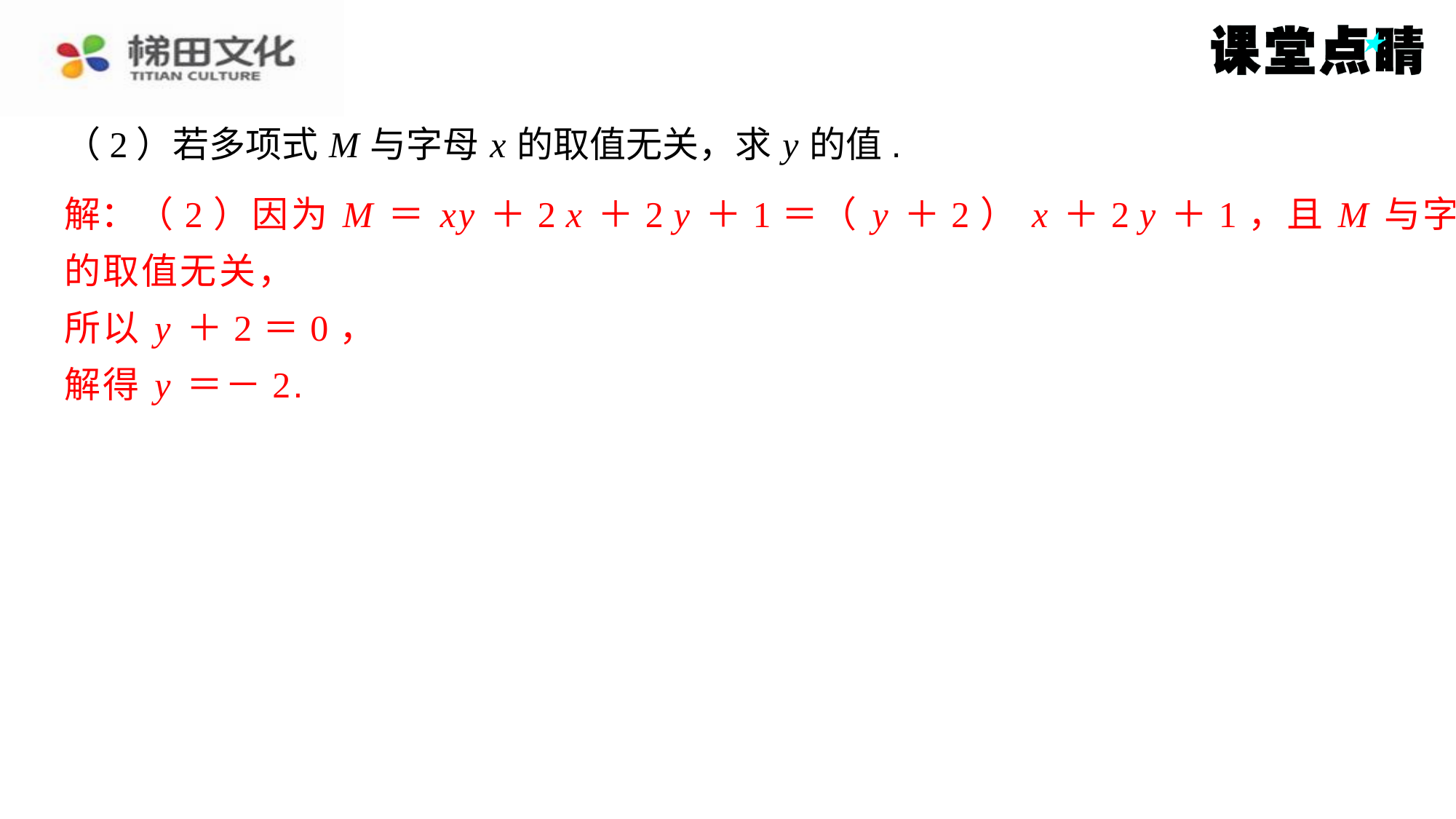

（2）若多项式 M 与字母 x 的取值无关，求 y 的值.
＋2 x ＋2 y ＋1.
解：（2）因为 M ＝ xy ＋2 x ＋2 y ＋1＝（ y ＋2） x ＋2 y ＋1，且 M 与字母 x
（2）因为 M ＝ xy ＋2 x ＋2 y ＋1＝（ y ＋2） x ＋2 y ＋1，且 M 与字母 x 的取
值无关，
所以 y ＋2＝0，
解得 y ＝－2.
的取值无关，
所以 y ＋2＝0，
解得 y ＝－2.